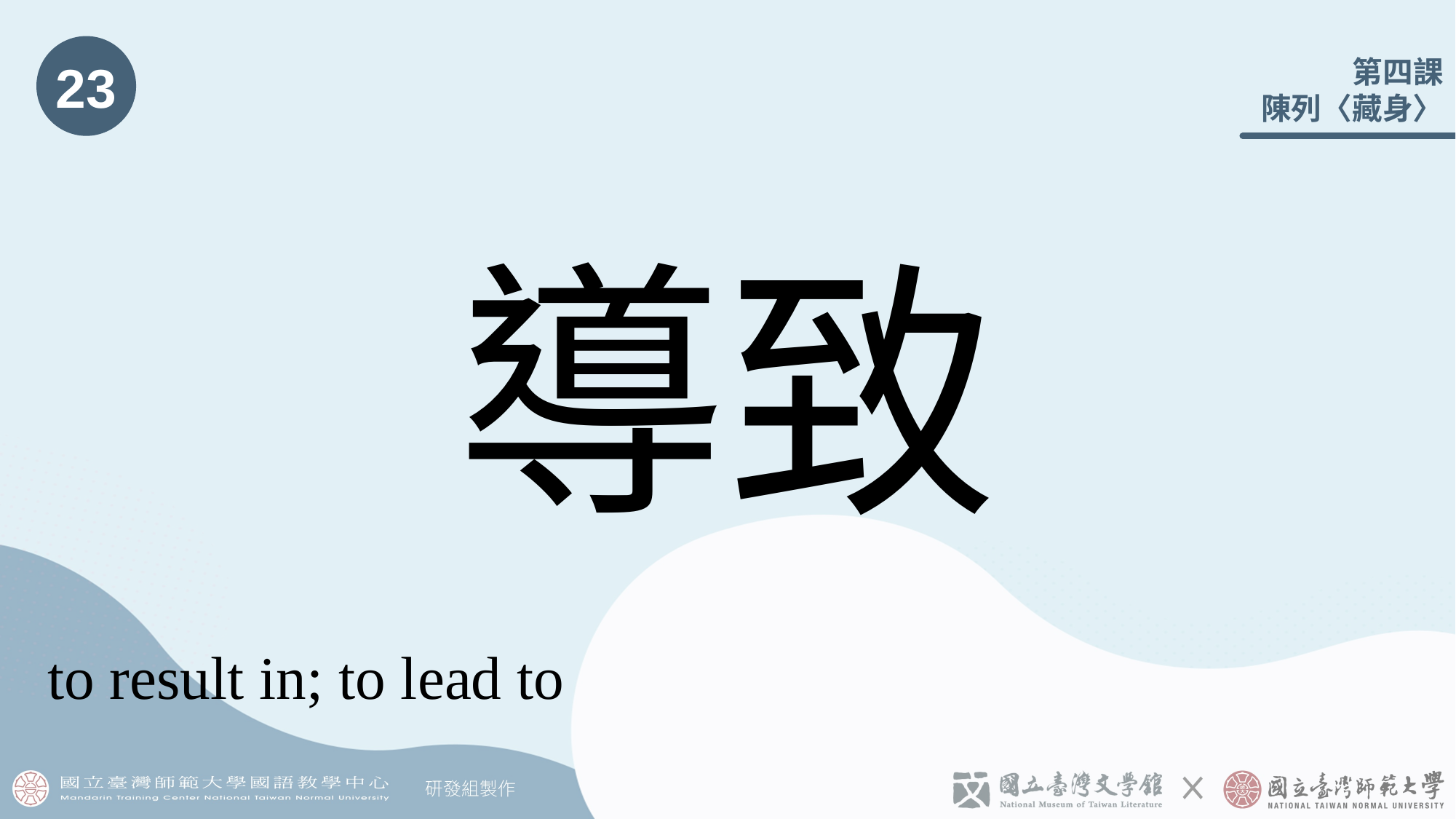

23
# 導致
to result in; to lead to